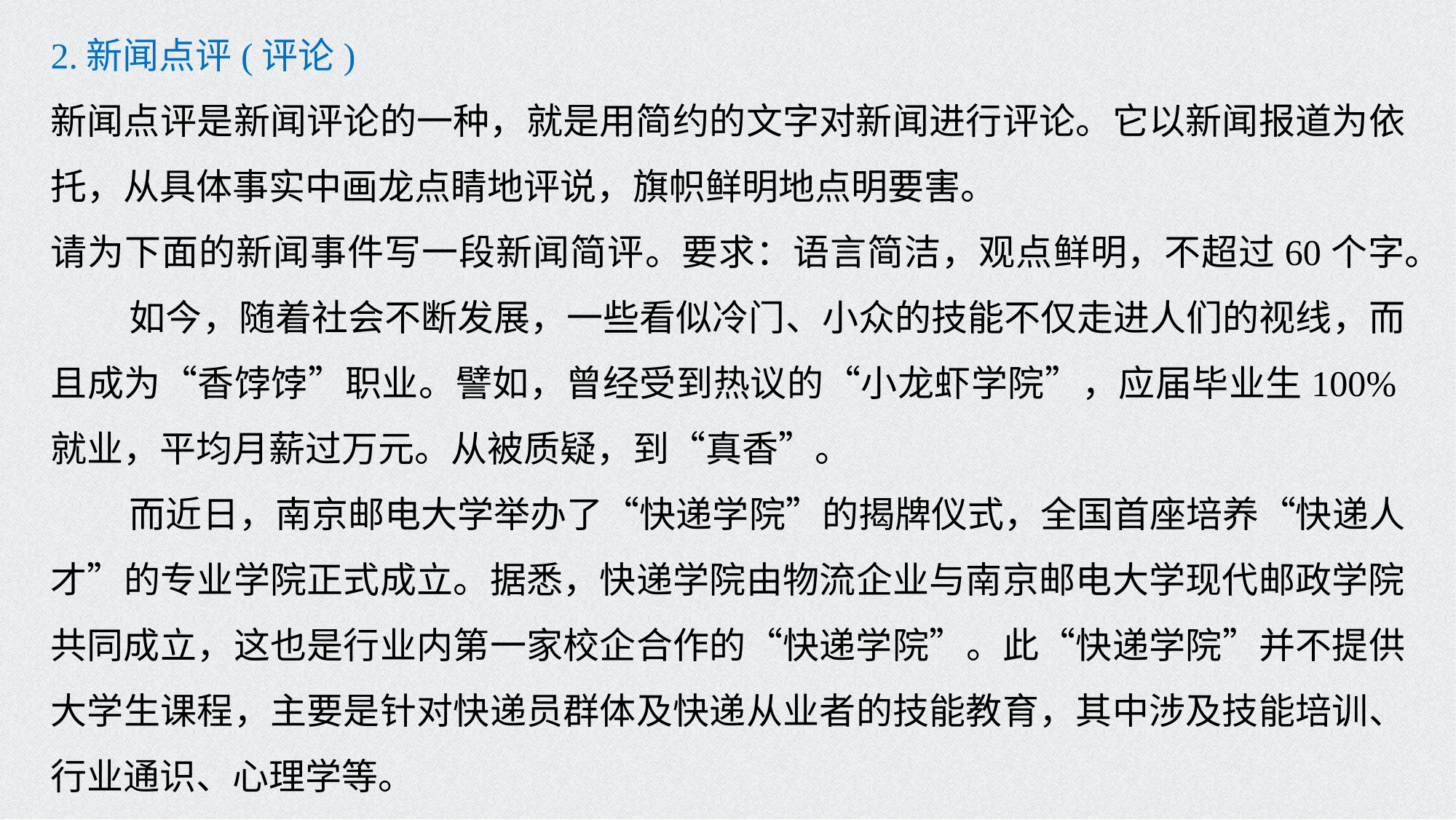

2.新闻点评(评论)
新闻点评是新闻评论的一种，就是用简约的文字对新闻进行评论。它以新闻报道为依托，从具体事实中画龙点睛地评说，旗帜鲜明地点明要害。
请为下面的新闻事件写一段新闻简评。要求：语言简洁，观点鲜明，不超过60个字。
如今，随着社会不断发展，一些看似冷门、小众的技能不仅走进人们的视线，而且成为“香饽饽”职业。譬如，曾经受到热议的“小龙虾学院”，应届毕业生100%就业，平均月薪过万元。从被质疑，到“真香”。
而近日，南京邮电大学举办了“快递学院”的揭牌仪式，全国首座培养“快递人才”的专业学院正式成立。据悉，快递学院由物流企业与南京邮电大学现代邮政学院共同成立，这也是行业内第一家校企合作的“快递学院”。此“快递学院”并不提供大学生课程，主要是针对快递员群体及快递从业者的技能教育，其中涉及技能培训、行业通识、心理学等。